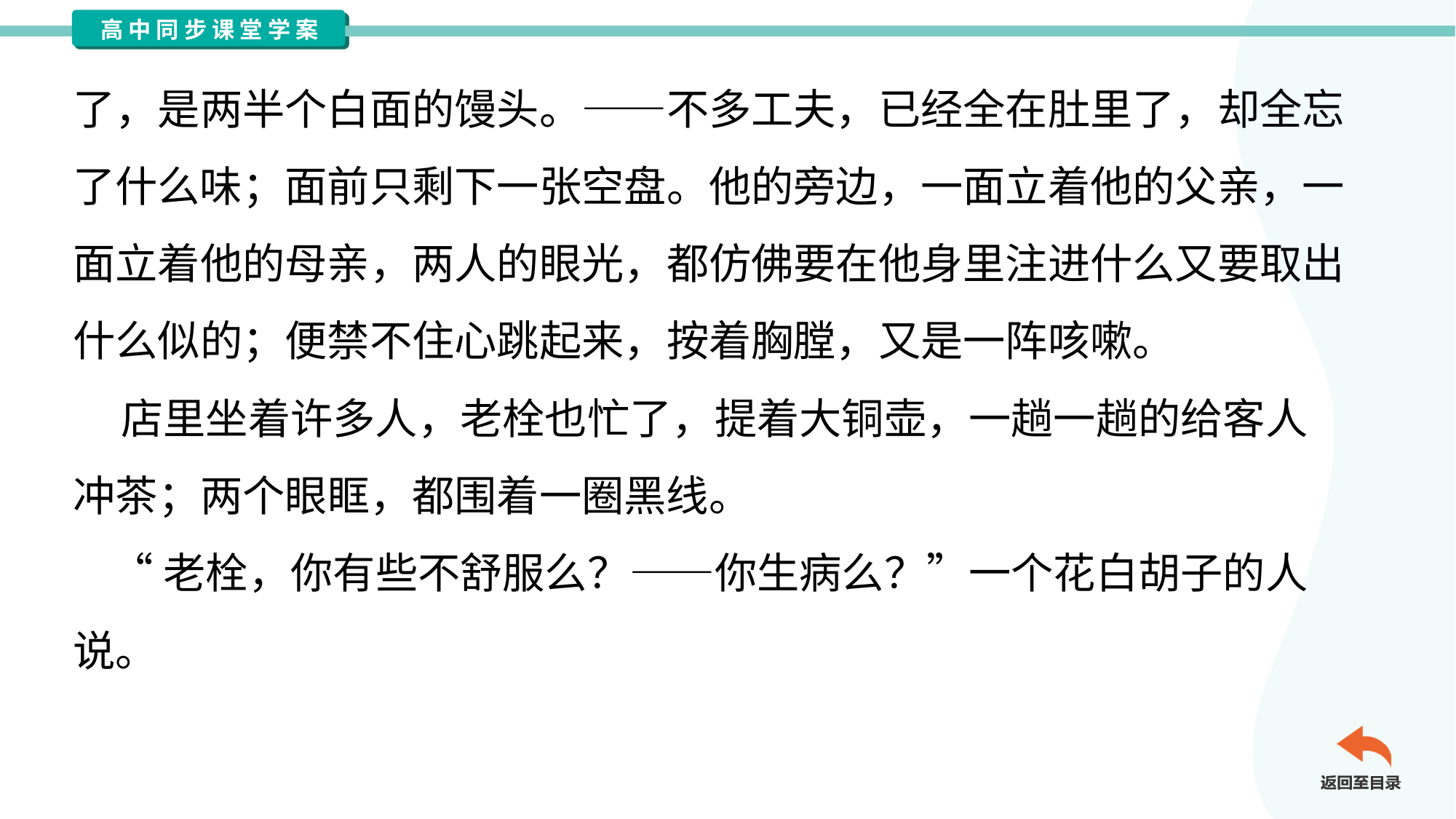

了，是两半个白面的馒头。——不多工夫，已经全在肚里了，却全忘
了什么味；面前只剩下一张空盘。他的旁边，一面立着他的父亲，一
面立着他的母亲，两人的眼光，都仿佛要在他身里注进什么又要取出
什么似的；便禁不住心跳起来，按着胸膛，又是一阵咳嗽。
    店里坐着许多人，老栓也忙了，提着大铜壶，一趟一趟的给客人
冲茶；两个眼眶，都围着一圈黑线。
    “老栓，你有些不舒服么？——你生病么？”一个花白胡子的人
说。